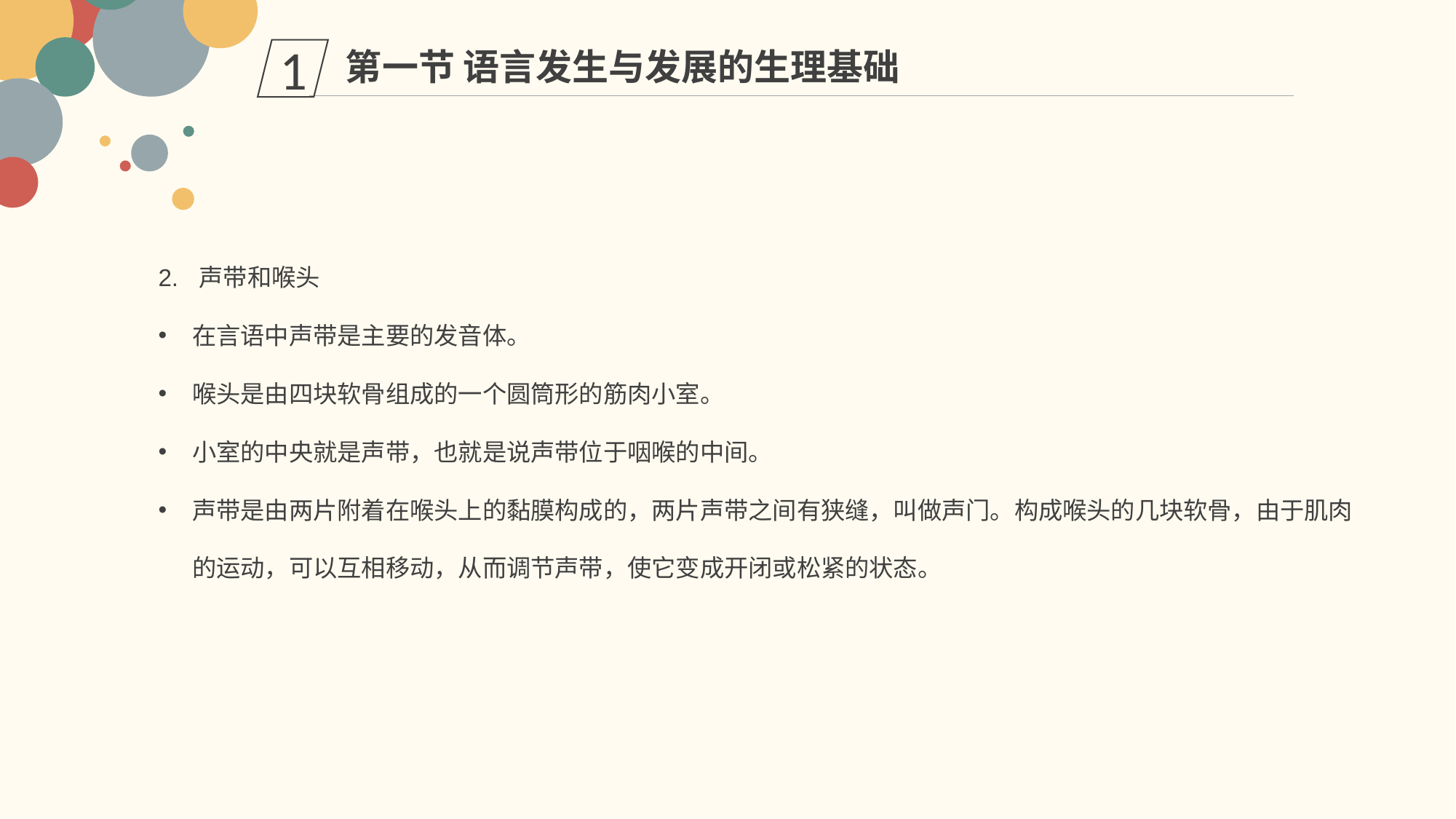

第一节 语言发生与发展的生理基础
1
声带和喉头
在言语中声带是主要的发音体。
喉头是由四块软骨组成的一个圆筒形的筋肉小室。
小室的中央就是声带，也就是说声带位于咽喉的中间。
声带是由两片附着在喉头上的黏膜构成的，两片声带之间有狭缝，叫做声门。构成喉头的几块软骨，由于肌肉的运动，可以互相移动，从而调节声带，使它变成开闭或松紧的状态。